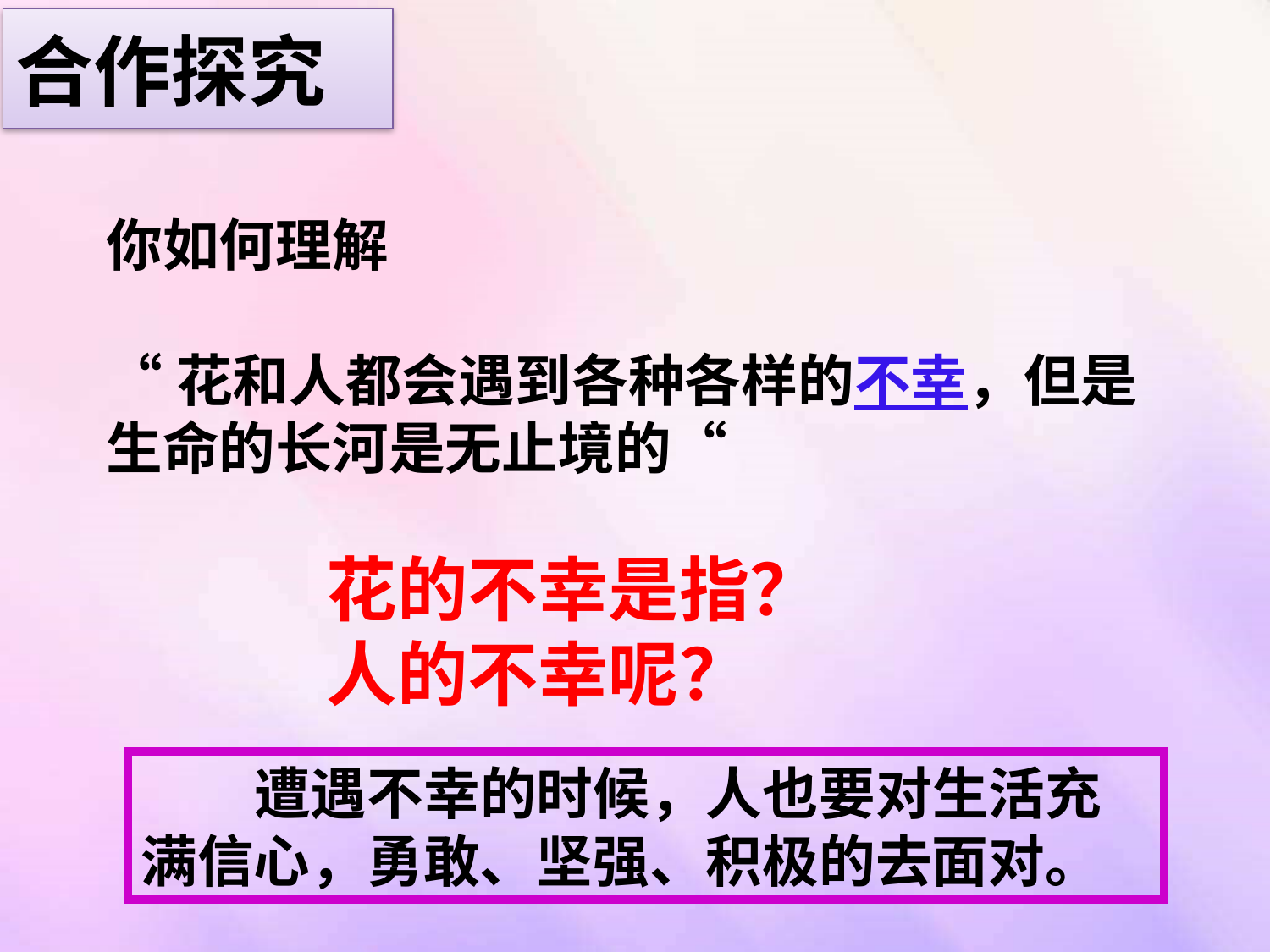

合作探究
你如何理解

“花和人都会遇到各种各样的不幸，但是生命的长河是无止境的“
花的不幸是指？人的不幸呢？
　　遭遇不幸的时候，人也要对生活充满信心，勇敢、坚强、积极的去面对。